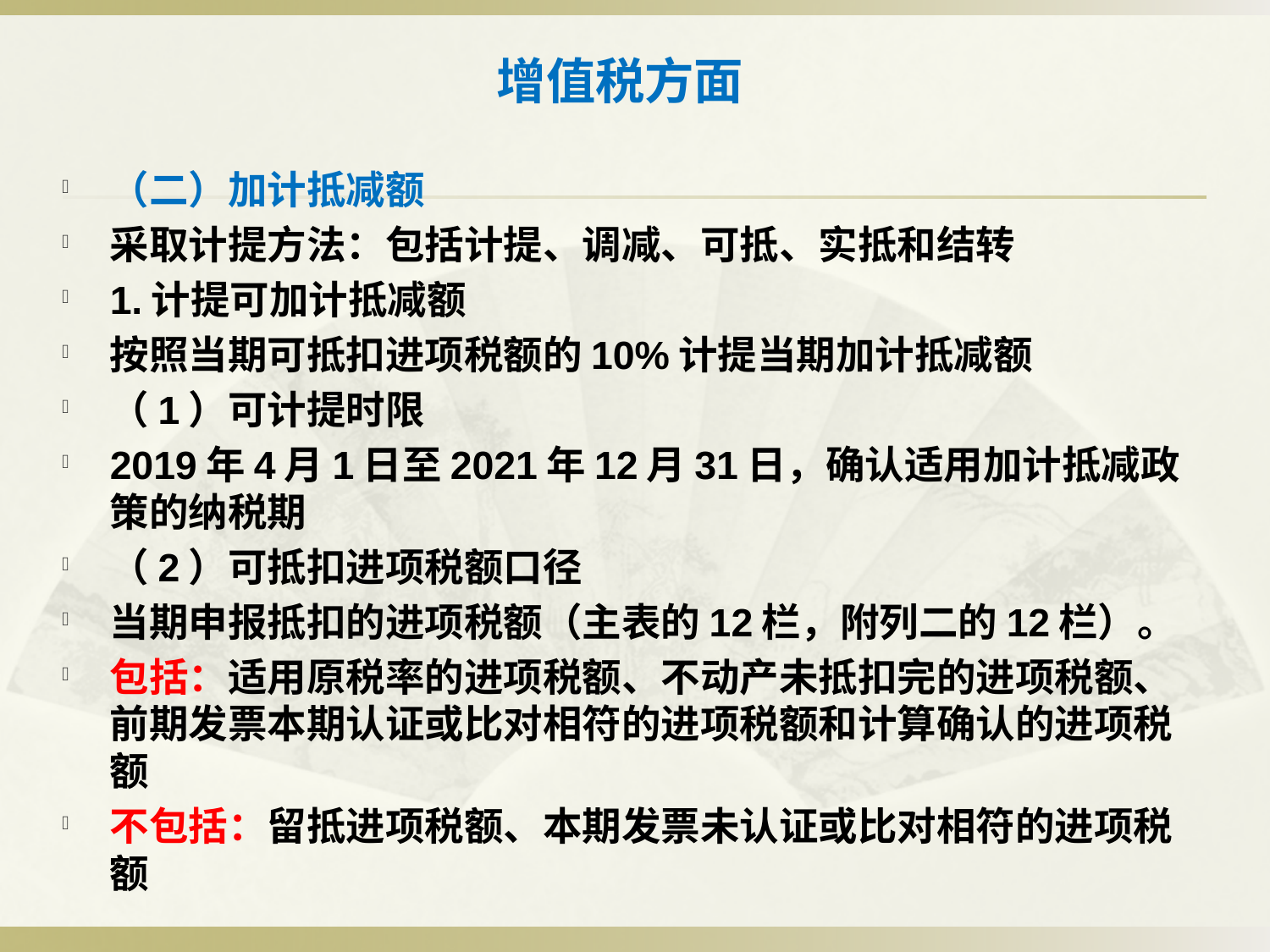

# 增值税方面
（二）加计抵减额
采取计提方法：包括计提、调减、可抵、实抵和结转
1.计提可加计抵减额
按照当期可抵扣进项税额的10%计提当期加计抵减额
（1）可计提时限
2019年4月1日至2021年12月31日，确认适用加计抵减政策的纳税期
（2）可抵扣进项税额口径
当期申报抵扣的进项税额（主表的12栏，附列二的12栏）。
包括：适用原税率的进项税额、不动产未抵扣完的进项税额、前期发票本期认证或比对相符的进项税额和计算确认的进项税额
不包括：留抵进项税额、本期发票未认证或比对相符的进项税额